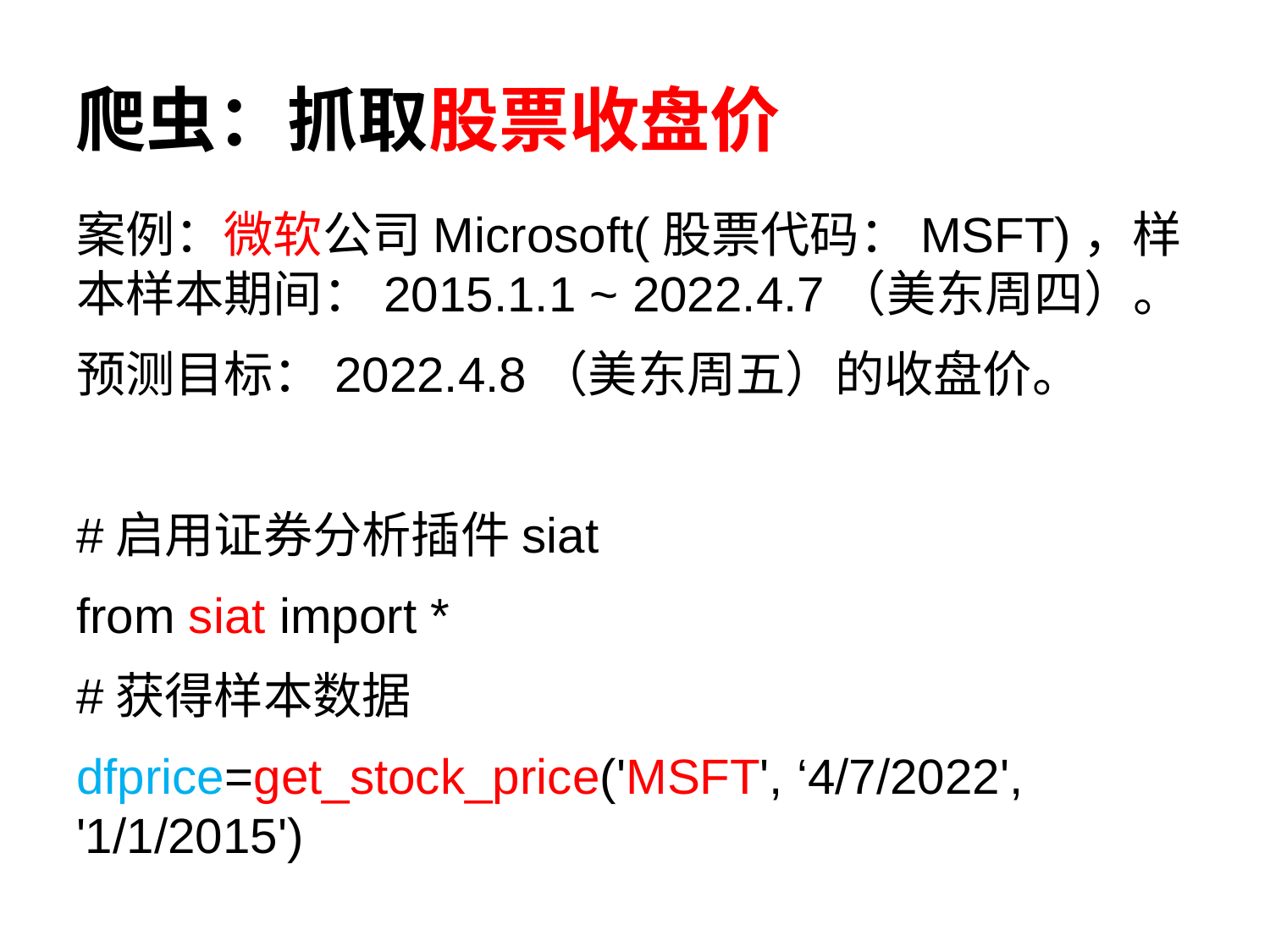

# 爬虫：抓取股票收盘价
案例：微软公司Microsoft(股票代码：MSFT)，样本样本期间：2015.1.1 ~ 2022.4.7（美东周四）。
预测目标：2022.4.8（美东周五）的收盘价。

#启用证券分析插件siat
from siat import *
#获得样本数据
dfprice=get_stock_price('MSFT', ‘4/7/2022', '1/1/2015')